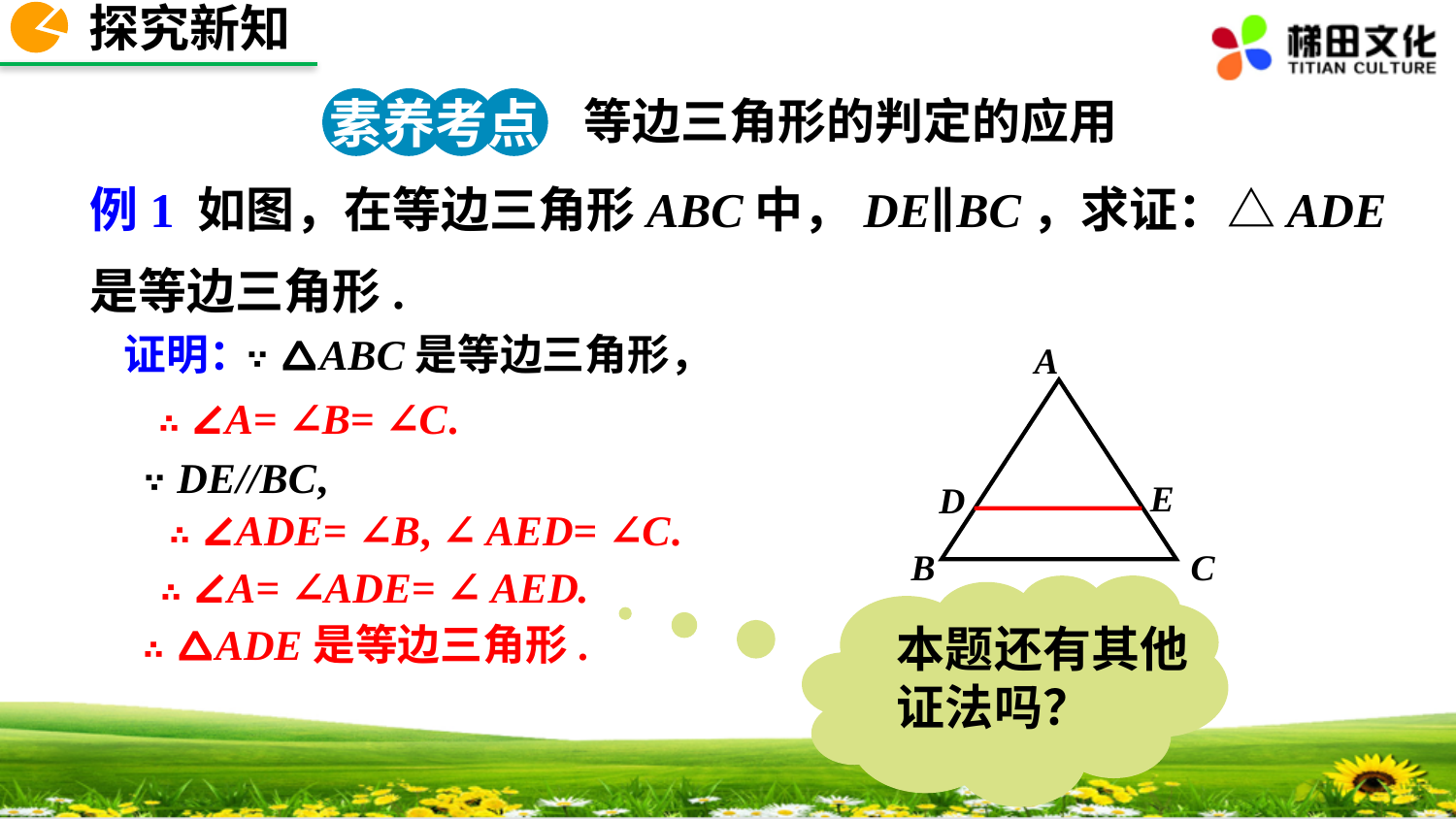

探究新知

等边三角形的判定的应用
素养考点

例1 如图，在等边三角形ABC中，DE∥BC，求证：△ADE是等边三角形.
证明：
∵ △ABC是等边三角形，
A

E
D

B
C
∴ ∠A= ∠B= ∠C.
∵ DE//BC,
∴ ∠ADE= ∠B, ∠ AED= ∠C.
∴ ∠A= ∠ADE= ∠ AED.

本题还有其他证法吗？
∴ △ADE是等边三角形.